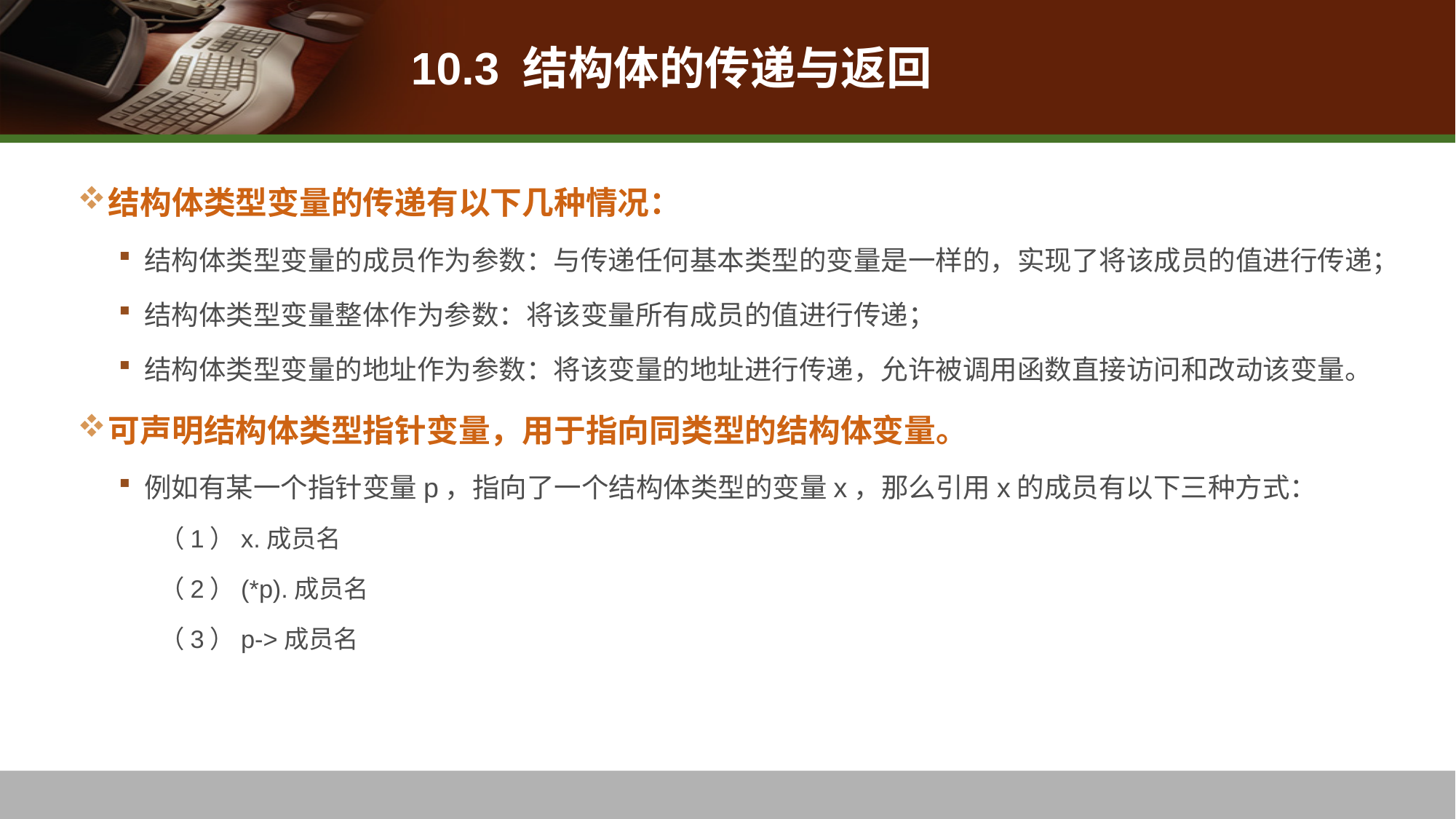

# 10.3 结构体的传递与返回
结构体类型变量的传递有以下几种情况：
结构体类型变量的成员作为参数：与传递任何基本类型的变量是一样的，实现了将该成员的值进行传递；
结构体类型变量整体作为参数：将该变量所有成员的值进行传递；
结构体类型变量的地址作为参数：将该变量的地址进行传递，允许被调用函数直接访问和改动该变量。
可声明结构体类型指针变量，用于指向同类型的结构体变量。
例如有某一个指针变量p，指向了一个结构体类型的变量x，那么引用x的成员有以下三种方式：
（1）x.成员名
（2）(*p).成员名
（3）p->成员名